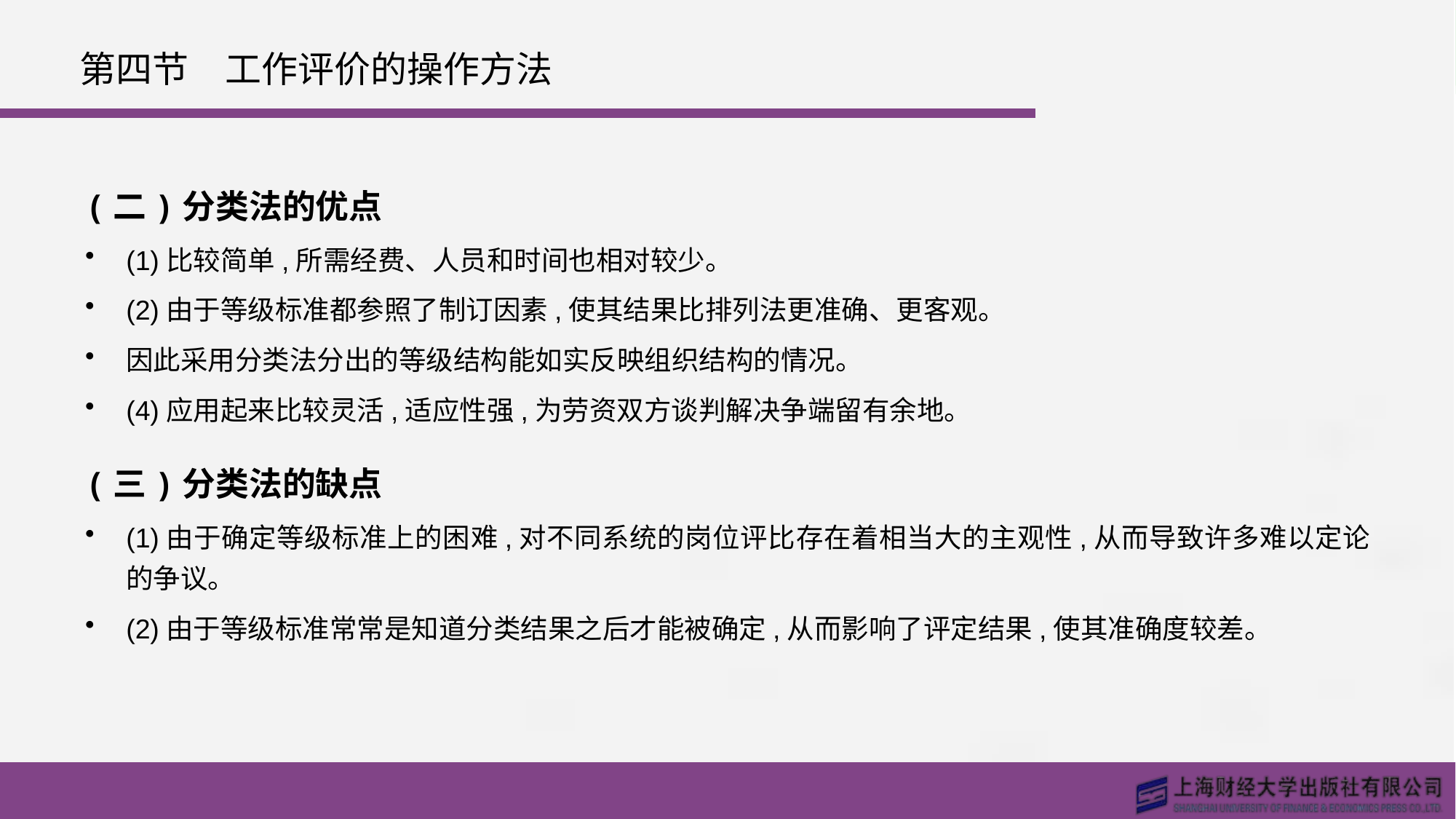

# 第四节　工作评价的操作方法
(二)分类法的优点
(1)比较简单,所需经费、人员和时间也相对较少。
(2)由于等级标准都参照了制订因素,使其结果比排列法更准确、更客观。
因此采用分类法分出的等级结构能如实反映组织结构的情况。
(4)应用起来比较灵活,适应性强,为劳资双方谈判解决争端留有余地。
(三)分类法的缺点
(1)由于确定等级标准上的困难,对不同系统的岗位评比存在着相当大的主观性,从而导致许多难以定论的争议。
(2)由于等级标准常常是知道分类结果之后才能被确定,从而影响了评定结果,使其准确度较差。